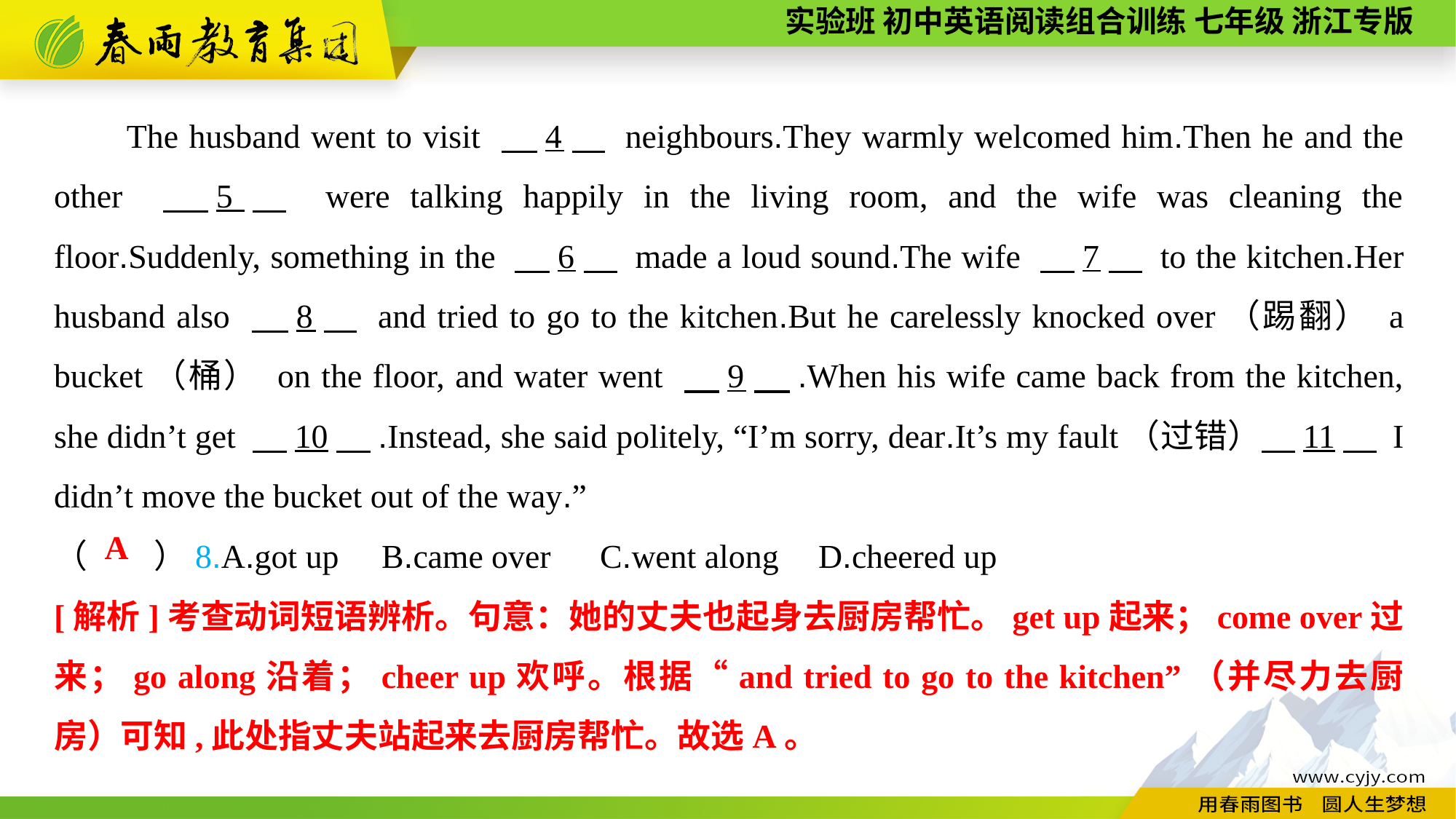

The husband went to visit 　4　 neighbours.They warmly welcomed him.Then he and the other 　5　 were talking happily in the living room, and the wife was cleaning the floor.Suddenly, something in the 　6　 made a loud sound.The wife 　7　 to the kitchen.Her husband also 　8　 and tried to go to the kitchen.But he carelessly knocked over（踢翻） a bucket（桶） on the floor, and water went 　9　.When his wife came back from the kitchen, she didn’t get 　10　.Instead, she said politely, “I’m sorry, dear.It’s my fault（过错）　11　 I didn’t move the bucket out of the way.”
（　　）8.A.got up	B.came over	C.went along	D.cheered up
A
[解析]考查动词短语辨析。句意：她的丈夫也起身去厨房帮忙。get up起来；come over过来；go along沿着；cheer up欢呼。根据“and tried to go to the kitchen”（并尽力去厨房）可知,此处指丈夫站起来去厨房帮忙。故选A。